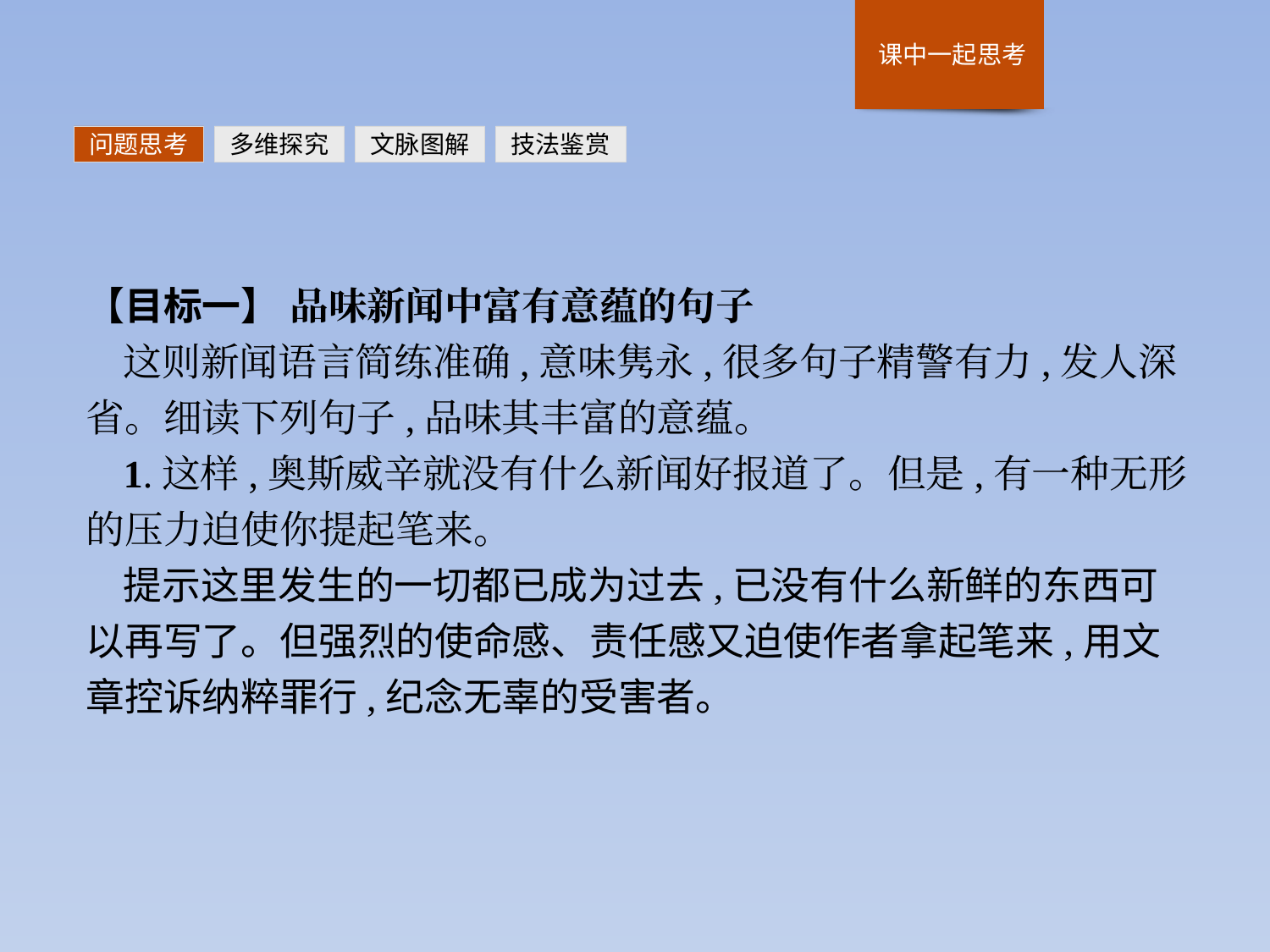

问题思考
多维探究
文脉图解
技法鉴赏
【目标一】 品味新闻中富有意蕴的句子
这则新闻语言简练准确,意味隽永,很多句子精警有力,发人深省。细读下列句子,品味其丰富的意蕴。
1.这样,奥斯威辛就没有什么新闻好报道了。但是,有一种无形的压力迫使你提起笔来。
提示这里发生的一切都已成为过去,已没有什么新鲜的东西可以再写了。但强烈的使命感、责任感又迫使作者拿起笔来,用文章控诉纳粹罪行,纪念无辜的受害者。